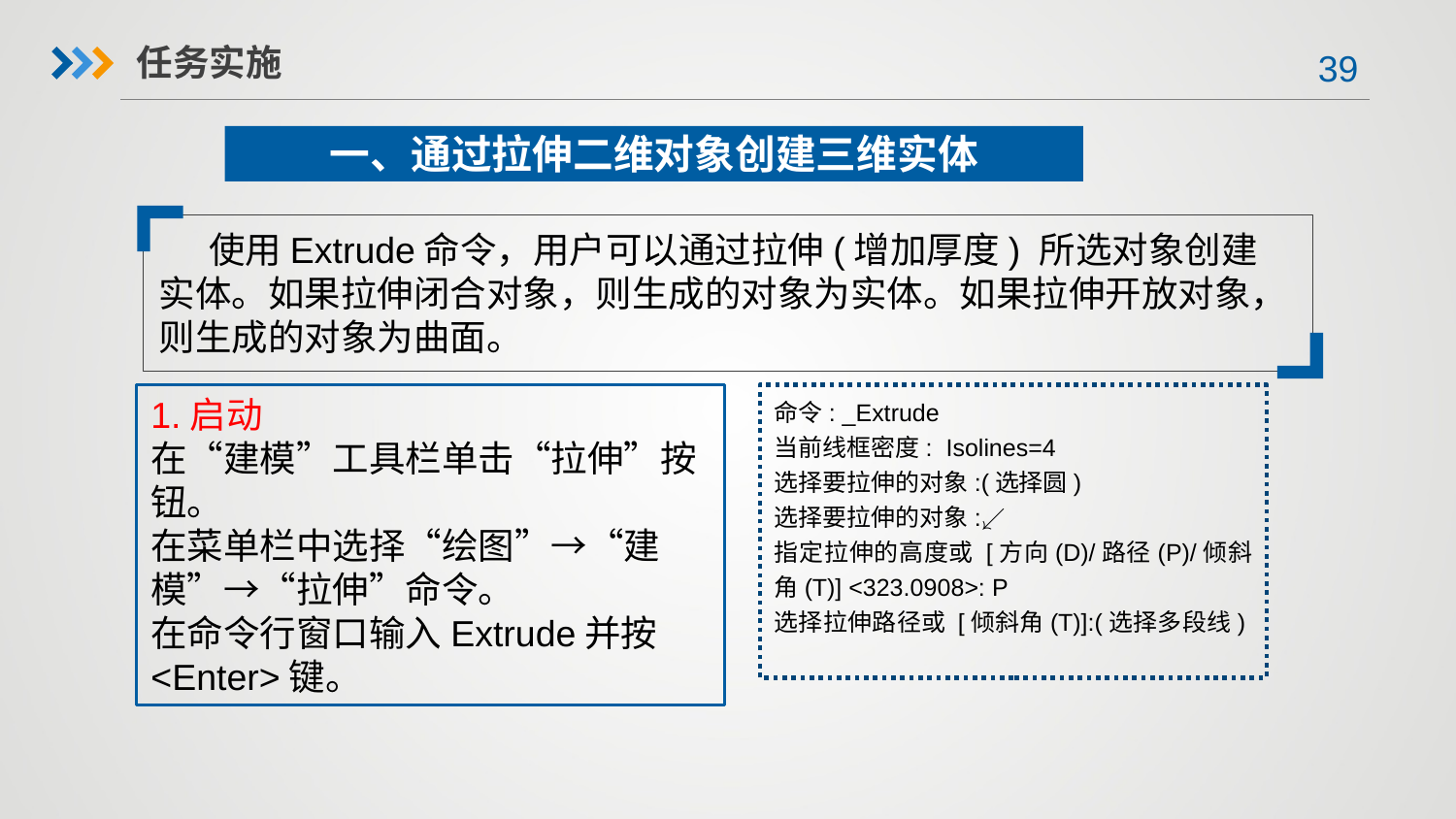

任务实施
一、通过拉伸二维对象创建三维实体

     使用Extrude命令，用户可以通过拉伸(增加厚度) 所选对象创建实体。如果拉伸闭合对象，则生成的对象为实体。如果拉伸开放对象，则生成的对象为曲面。

1.启动
在“建模”工具栏单击“拉伸”按钮。
在菜单栏中选择“绘图”→“建模”→“拉伸”命令。
在命令行窗口输入Extrude并按<Enter>键。
命令: _Extrude
当前线框密度:  Isolines=4
选择要拉伸的对象:(选择圆)
选择要拉伸的对象:↙
指定拉伸的高度或 [方向(D)/路径(P)/倾斜角(T)] <323.0908>: P
选择拉伸路径或 [倾斜角(T)]:(选择多段线)